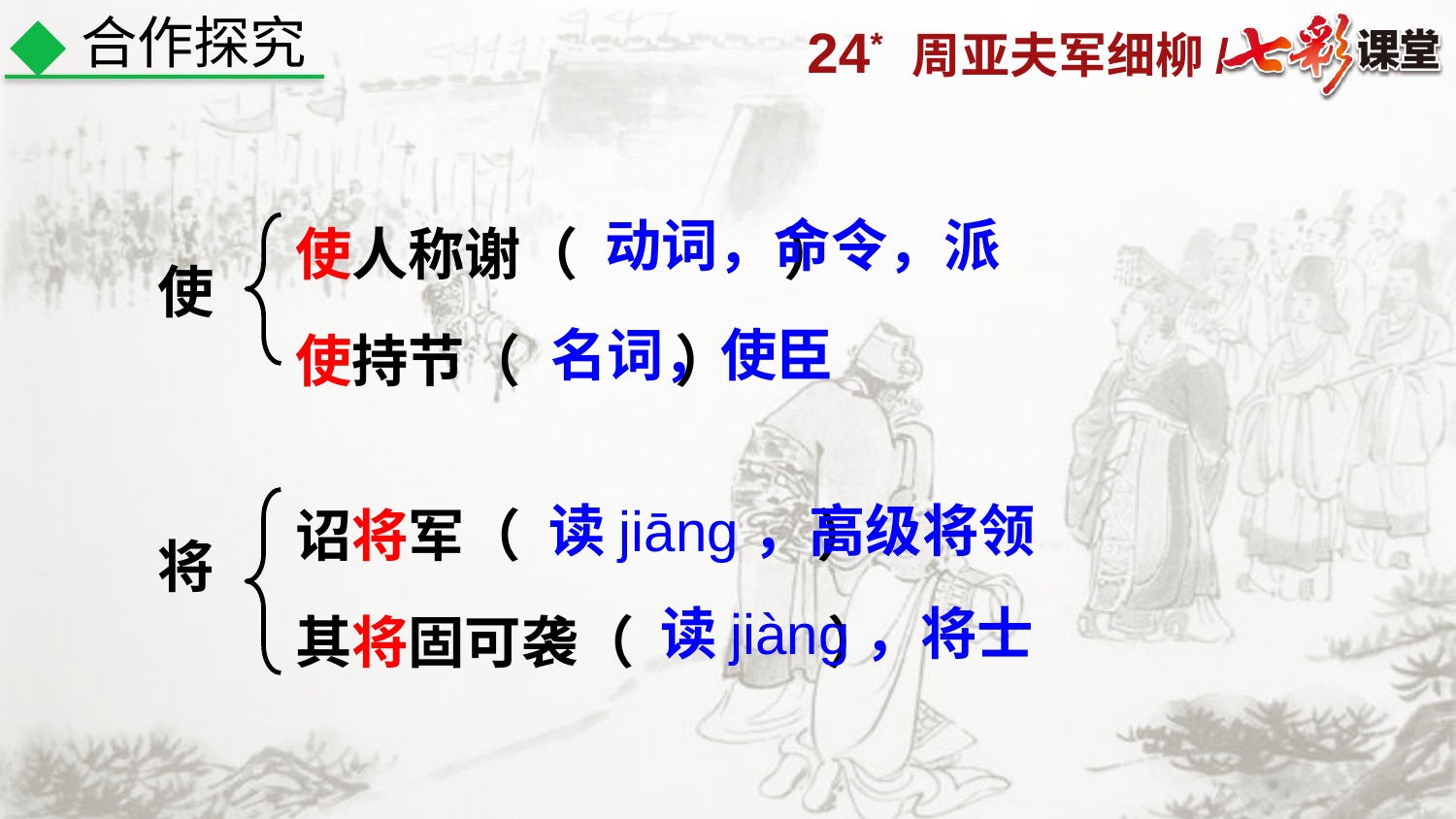

合作探究

使人称谢（                ）
使持节（            ）
动词，命令，派

使
名词，使臣
诏将军（                       ）
其将固可袭（               ）
读jiānɡ，高级将领

将
读jiànɡ，将士